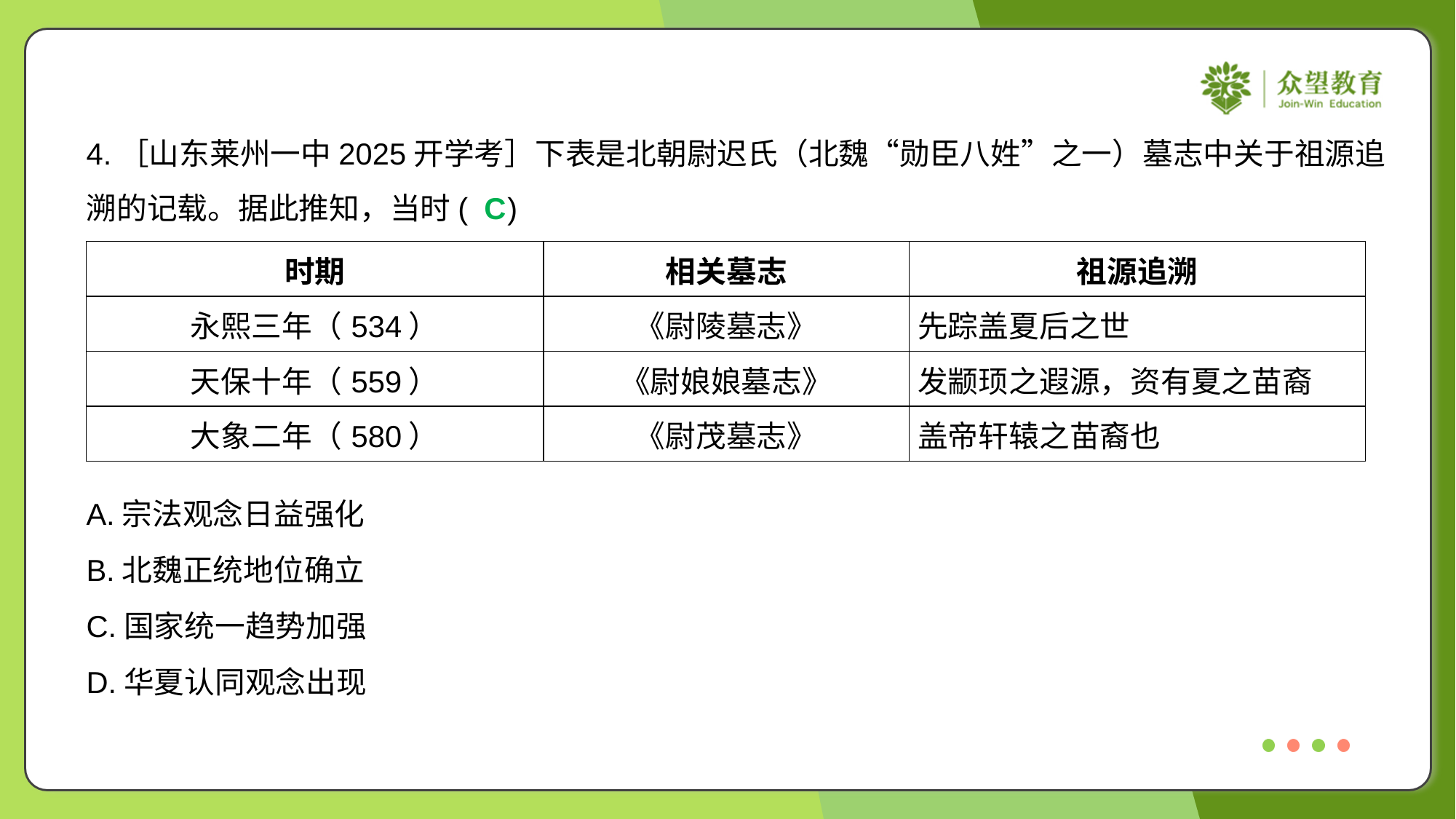

4.［山东莱州一中2025开学考］下表是北朝尉迟氏（北魏“勋臣八姓”之一）墓志中关于祖源追
溯的记载。据此推知，当时(     )
C
| 时期 | 相关墓志 | 祖源追溯 |
| --- | --- | --- |
| 永熙三年（534） | 《尉陵墓志》 | 先踪盖夏后之世 |
| 天保十年（559） | 《尉娘娘墓志》 | 发颛顼之遐源，资有夏之苗裔 |
| 大象二年（580） | 《尉茂墓志》 | 盖帝轩辕之苗裔也 |
A.宗法观念日益强化
B.北魏正统地位确立
C.国家统一趋势加强
D.华夏认同观念出现